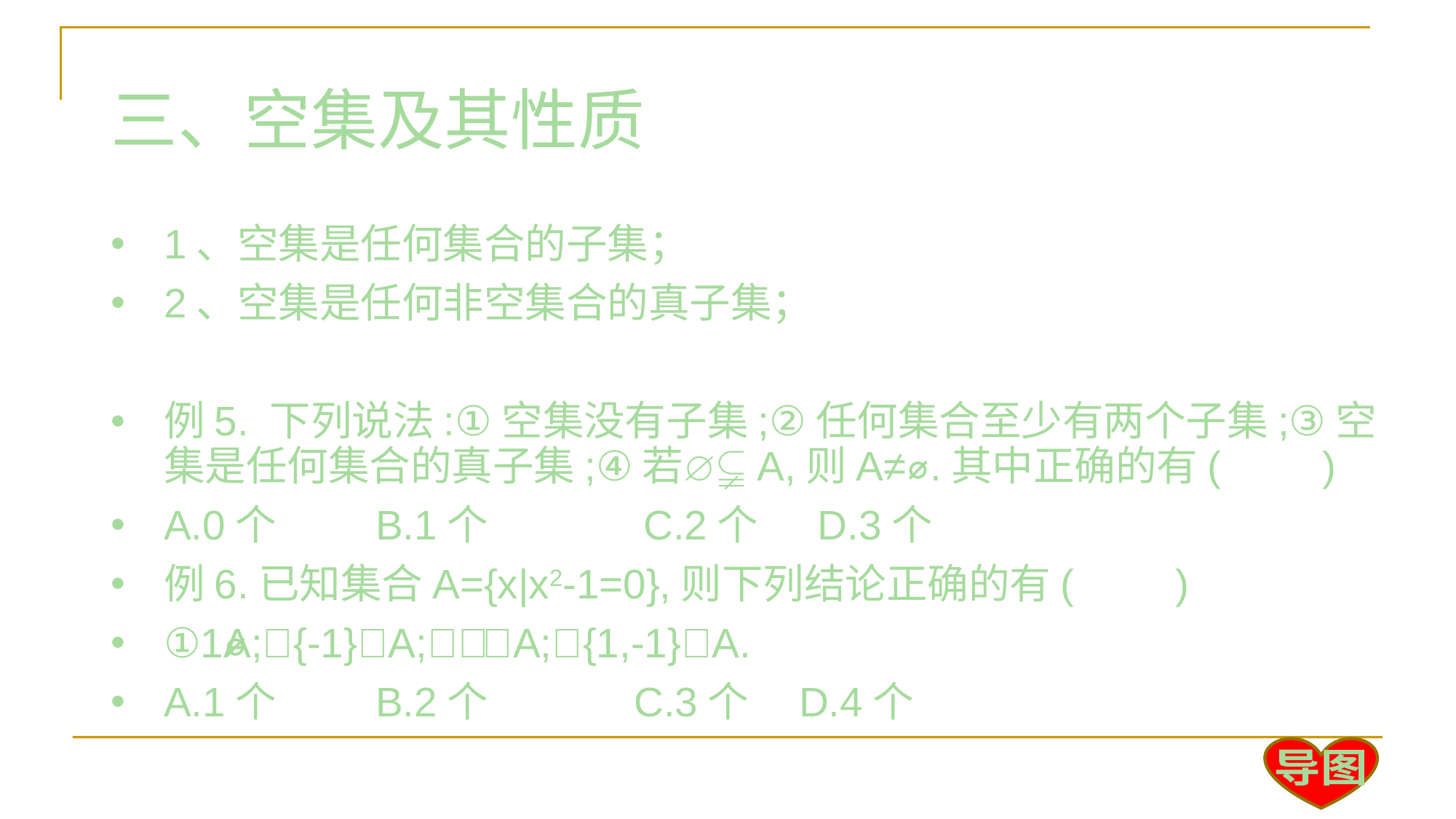

三、空集及其性质

1、空集是任何集合的子集；
2、空集是任何非空集合的真子集；

例5. 下列说法:①空集没有子集;②任何集合至少有两个子集;③空集是任何集合的真子集;④若⌀⫋A,则A≠⌀.其中正确的有(　　)
A.0个	B.1个	     C.2个	 D.3个
例6.已知集合A={x|x2-1=0},则下列结论正确的有(　　)
①1∈A;②{-1}∈A;③⌀⊆A;④{1,-1}⊆A.
A.1个	B.2个	    C.3个	D.4个

导图